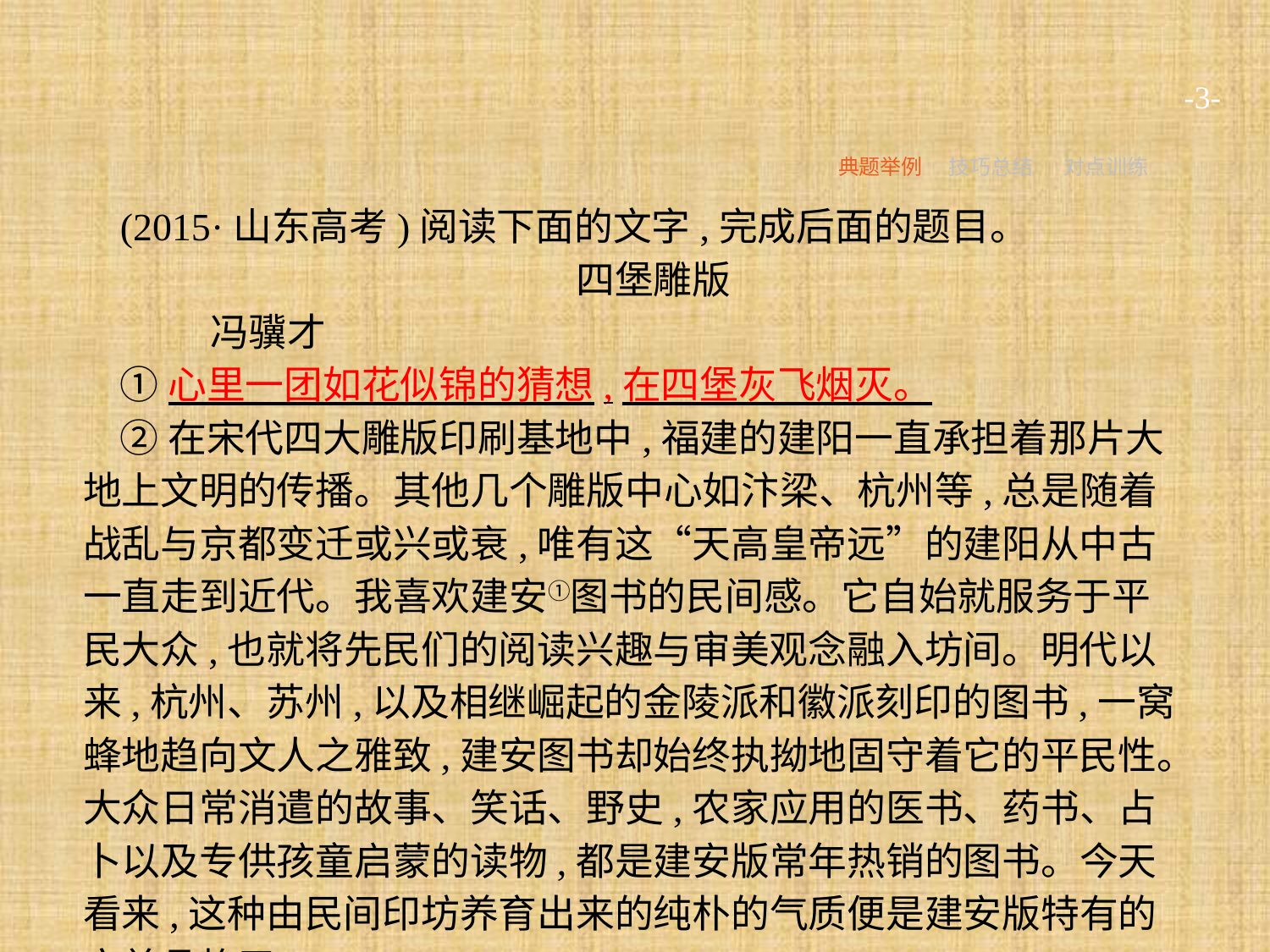

-3-
典题举例
技巧总结
对点训练
(2015·山东高考)阅读下面的文字,完成后面的题目。
四堡雕版
	冯骥才
①心里一团如花似锦的猜想,在四堡灰飞烟灭。
②在宋代四大雕版印刷基地中,福建的建阳一直承担着那片大地上文明的传播。其他几个雕版中心如汴梁、杭州等,总是随着战乱与京都变迁或兴或衰,唯有这“天高皇帝远”的建阳从中古一直走到近代。我喜欢建安①图书的民间感。它自始就服务于平民大众,也就将先民们的阅读兴趣与审美观念融入坊间。明代以来,杭州、苏州,以及相继崛起的金陵派和徽派刻印的图书,一窝蜂地趋向文人之雅致,建安图书却始终执拗地固守着它的平民性。大众日常消遣的故事、笑话、野史,农家应用的医书、药书、占卜以及专供孩童启蒙的读物,都是建安版常年热销的图书。今天看来,这种由民间印坊养育出来的纯朴的气质便是建安版特有的审美品格了。